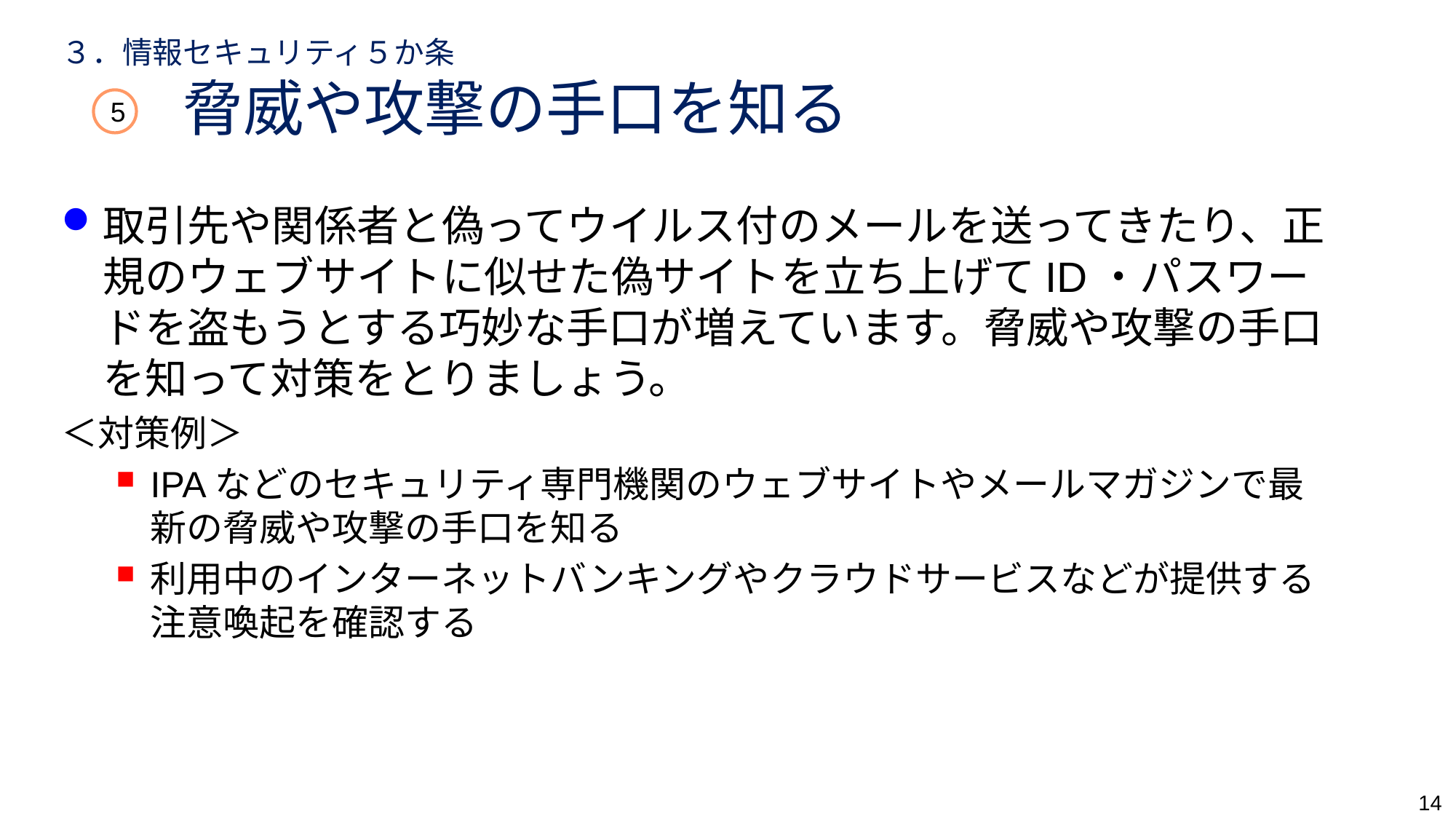

# ３．情報セキュリティ５か条 　　脅威や攻撃の手口を知る
5
取引先や関係者と偽ってウイルス付のメールを送ってきたり、正規のウェブサイトに似せた偽サイトを立ち上げてID・パスワードを盗もうとする巧妙な手口が増えています。脅威や攻撃の手口を知って対策をとりましょう。
＜対策例＞
IPAなどのセキュリティ専門機関のウェブサイトやメールマガジンで最新の脅威や攻撃の手口を知る
利用中のインターネットバンキングやクラウドサービスなどが提供する注意喚起を確認する